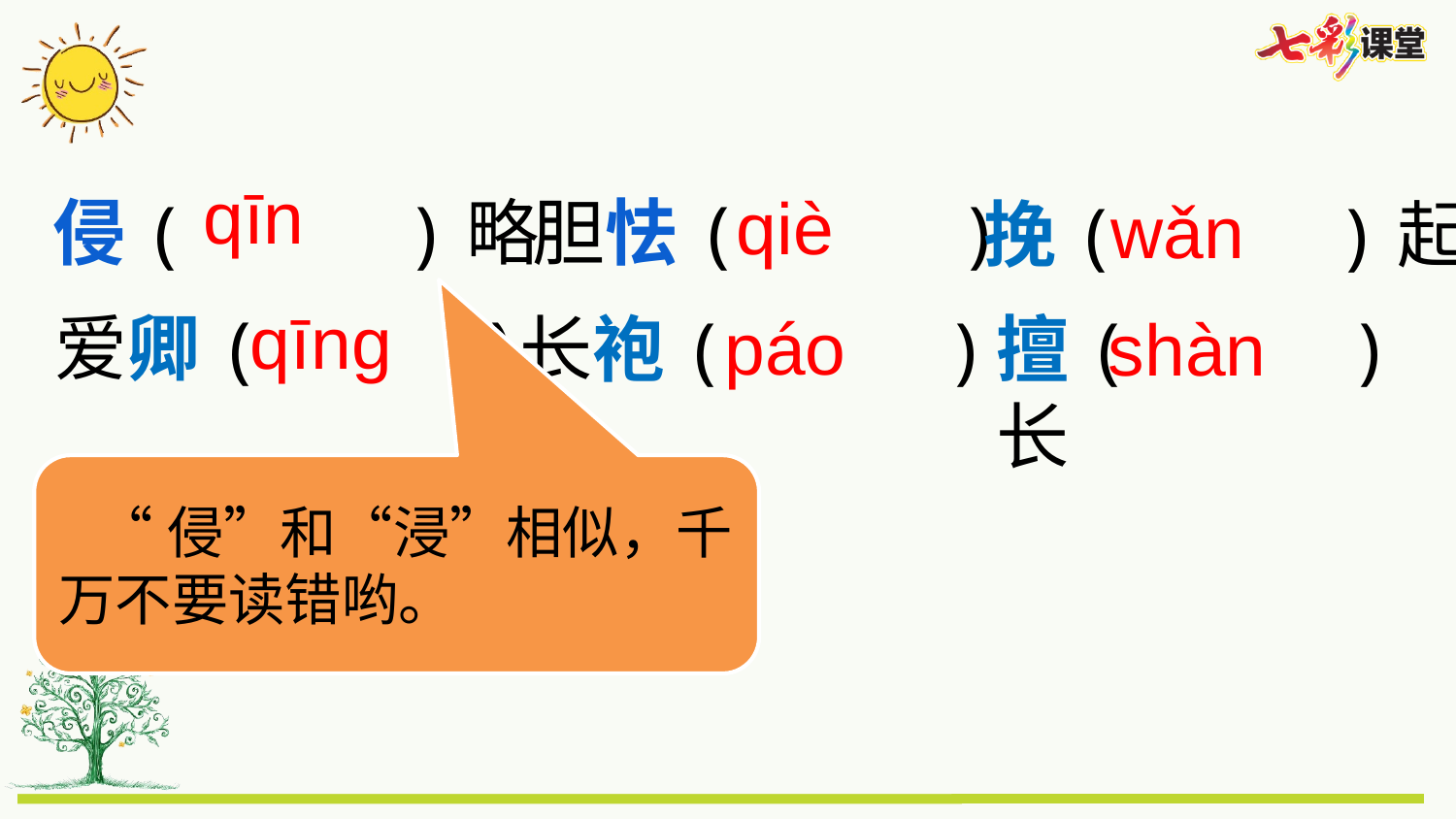

qīn
qiè
wǎn
侵(     )略
胆怯(     )
挽(     )起
qīng
爱卿(     )
páo
长袍(     )
擅(     )长
shàn
   “侵”和“浸”相似，千万不要读错哟。